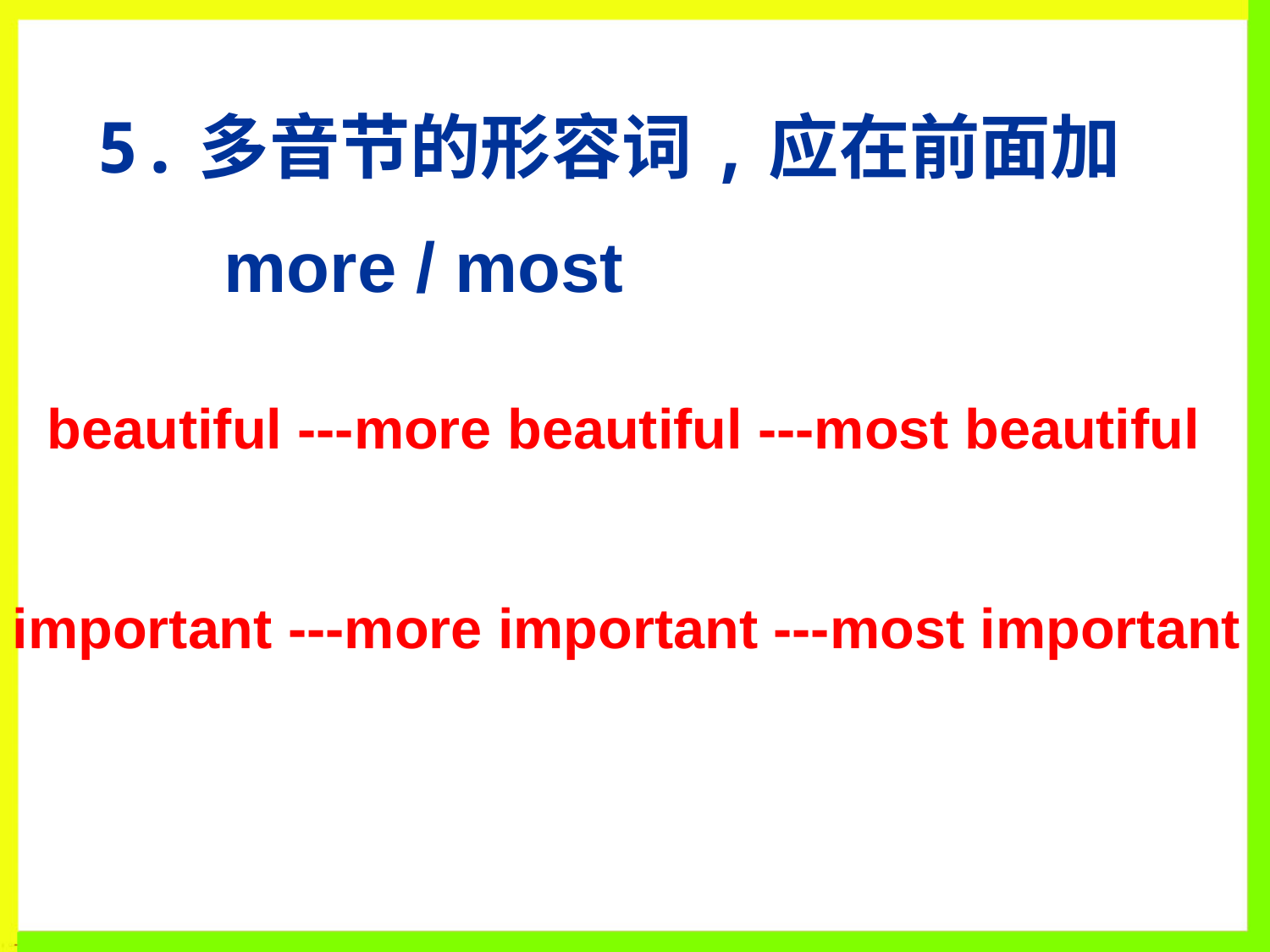

5.多音节的形容词,应在前面加
   more / most
beautiful ---more beautiful ---most beautiful
important ---more important ---most important